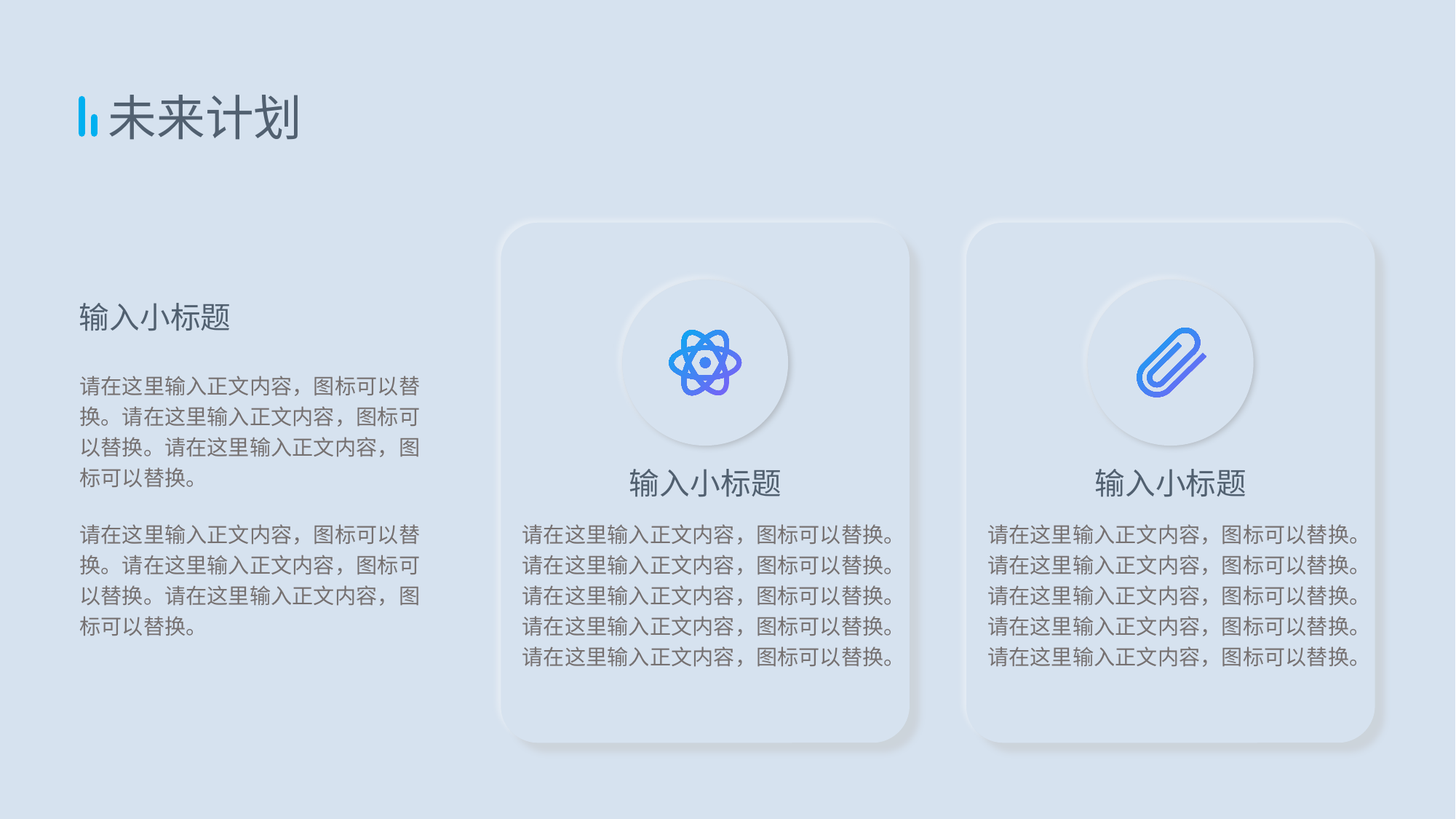

未来计划

输入小标题

请在这里输入正文内容，图标可以替换。请在这里输入正文内容，图标可以替换。请在这里输入正文内容，图标可以替换。
输入小标题
请在这里输入正文内容，图标可以替换。请在这里输入正文内容，图标可以替换。请在这里输入正文内容，图标可以替换。请在这里输入正文内容，图标可以替换。请在这里输入正文内容，图标可以替换。
输入小标题
请在这里输入正文内容，图标可以替换。请在这里输入正文内容，图标可以替换。请在这里输入正文内容，图标可以替换。请在这里输入正文内容，图标可以替换。请在这里输入正文内容，图标可以替换。
请在这里输入正文内容，图标可以替换。请在这里输入正文内容，图标可以替换。请在这里输入正文内容，图标可以替换。